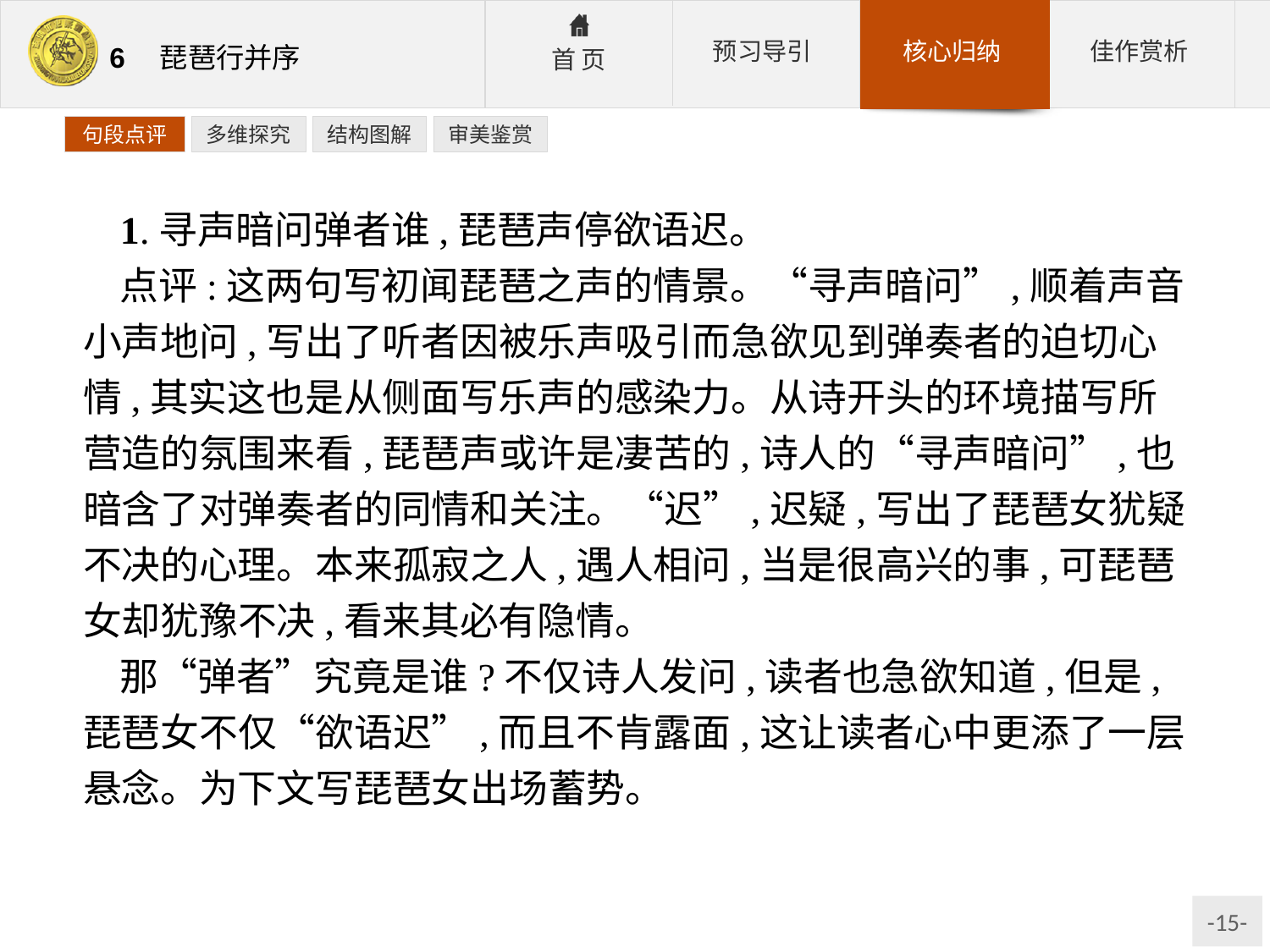

句段点评
多维探究
结构图解
审美鉴赏
1.寻声暗问弹者谁,琵琶声停欲语迟。
点评:这两句写初闻琵琶之声的情景。“寻声暗问”,顺着声音小声地问,写出了听者因被乐声吸引而急欲见到弹奏者的迫切心情,其实这也是从侧面写乐声的感染力。从诗开头的环境描写所营造的氛围来看,琵琶声或许是凄苦的,诗人的“寻声暗问”,也暗含了对弹奏者的同情和关注。“迟”,迟疑,写出了琵琶女犹疑不决的心理。本来孤寂之人,遇人相问,当是很高兴的事,可琵琶女却犹豫不决,看来其必有隐情。
那“弹者”究竟是谁?不仅诗人发问,读者也急欲知道,但是,琵琶女不仅“欲语迟”,而且不肯露面,这让读者心中更添了一层悬念。为下文写琵琶女出场蓄势。